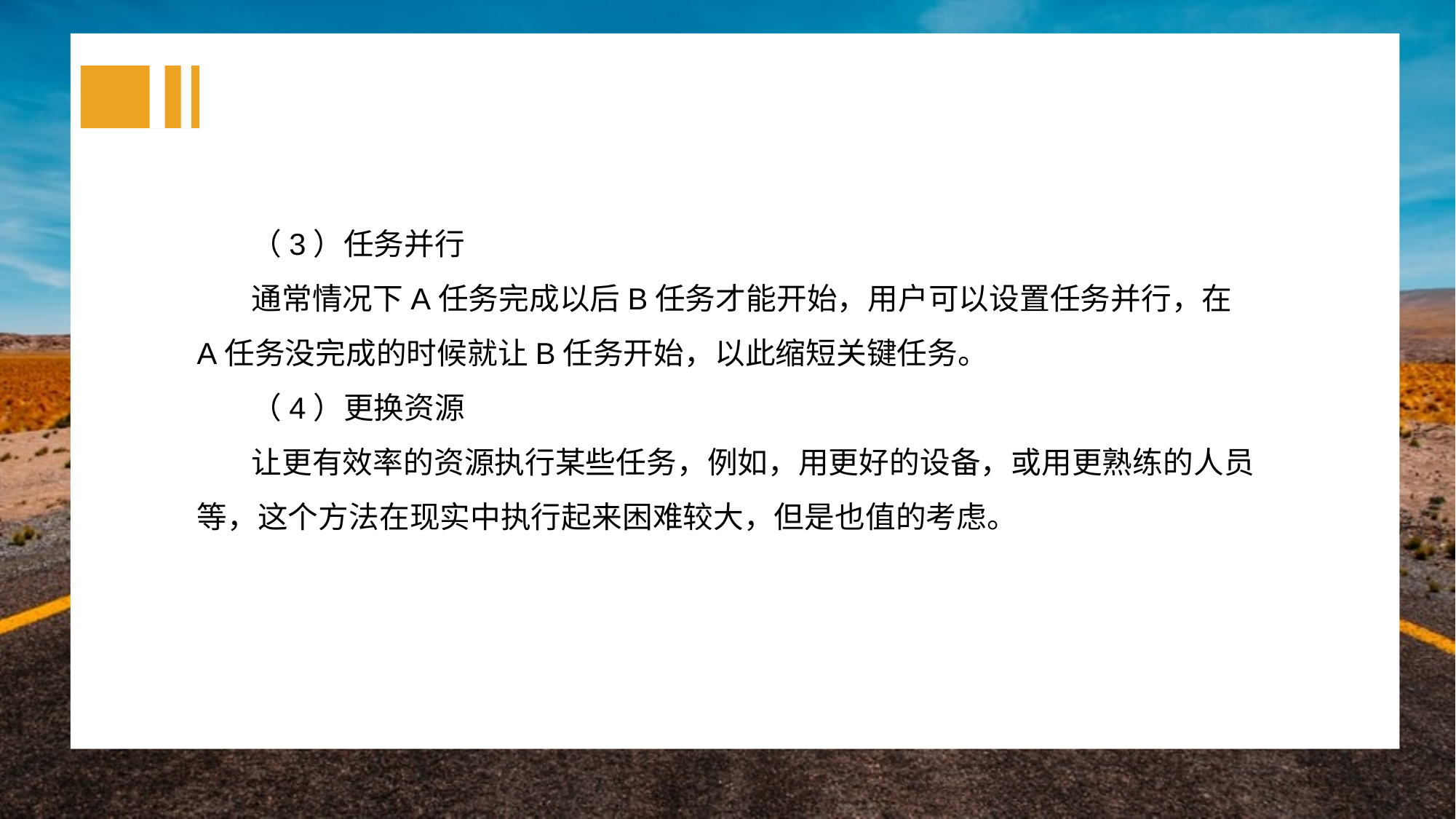

（3）任务并行
通常情况下A任务完成以后B任务才能开始，用户可以设置任务并行，在A任务没完成的时候就让B任务开始，以此缩短关键任务。
（4）更换资源
让更有效率的资源执行某些任务，例如，用更好的设备，或用更熟练的人员等，这个方法在现实中执行起来困难较大，但是也值的考虑。